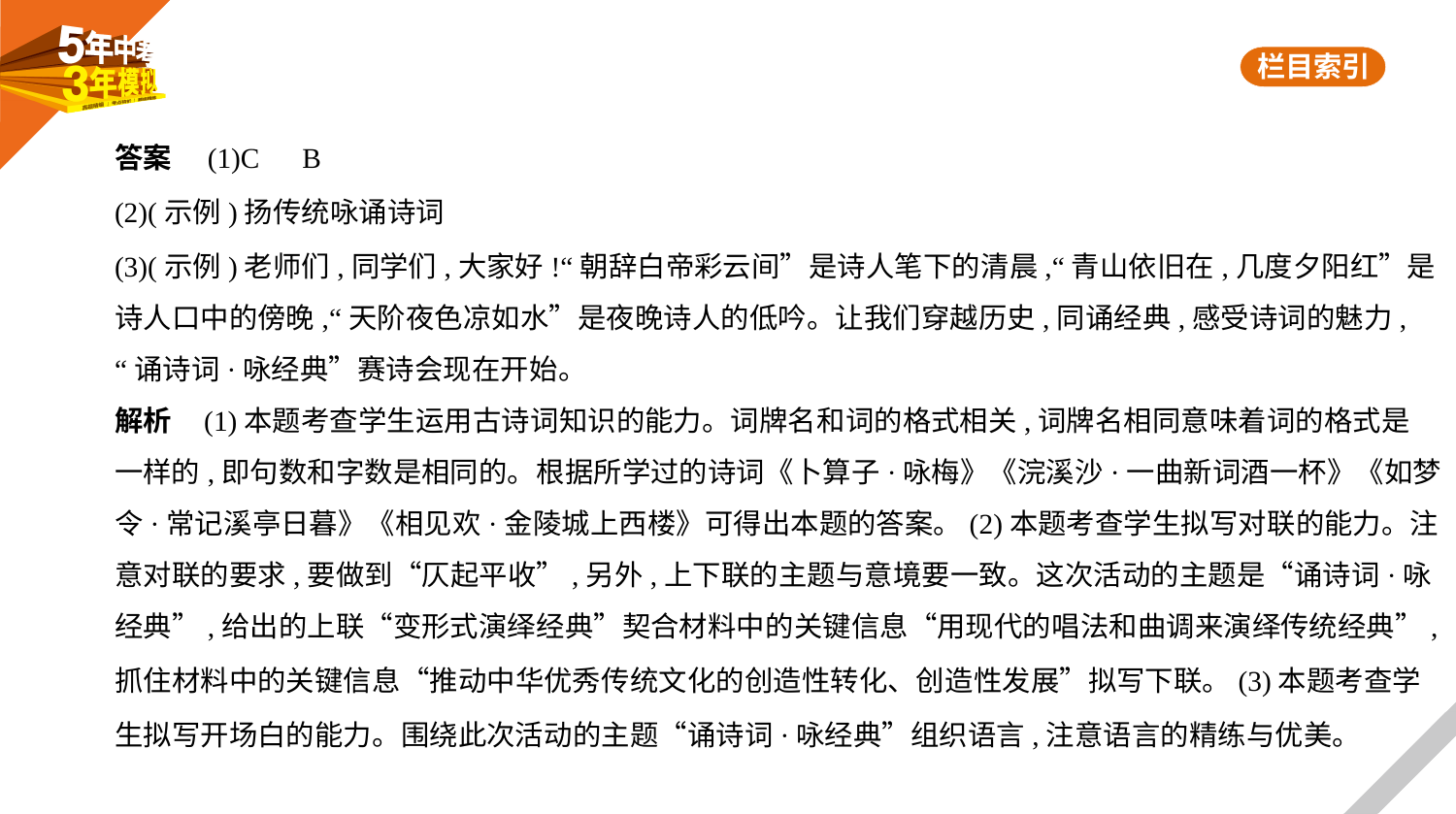

答案　(1)C　B
(2)(示例)扬传统咏诵诗词
(3)(示例)老师们,同学们,大家好!“朝辞白帝彩云间”是诗人笔下的清晨,“青山依旧在,几度夕阳红”是
诗人口中的傍晚,“天阶夜色凉如水”是夜晚诗人的低吟。让我们穿越历史,同诵经典,感受诗词的魅力,
“诵诗词·咏经典”赛诗会现在开始。
解析    (1)本题考查学生运用古诗词知识的能力。词牌名和词的格式相关,词牌名相同意味着词的格式是
一样的,即句数和字数是相同的。根据所学过的诗词《卜算子·咏梅》《浣溪沙·一曲新词酒一杯》《如梦
令·常记溪亭日暮》《相见欢·金陵城上西楼》可得出本题的答案。(2)本题考查学生拟写对联的能力。注
意对联的要求,要做到“仄起平收”,另外,上下联的主题与意境要一致。这次活动的主题是“诵诗词·咏
经典”,给出的上联“变形式演绎经典”契合材料中的关键信息“用现代的唱法和曲调来演绎传统经典”,
抓住材料中的关键信息“推动中华优秀传统文化的创造性转化、创造性发展”拟写下联。(3)本题考查学
生拟写开场白的能力。围绕此次活动的主题“诵诗词·咏经典”组织语言,注意语言的精练与优美。